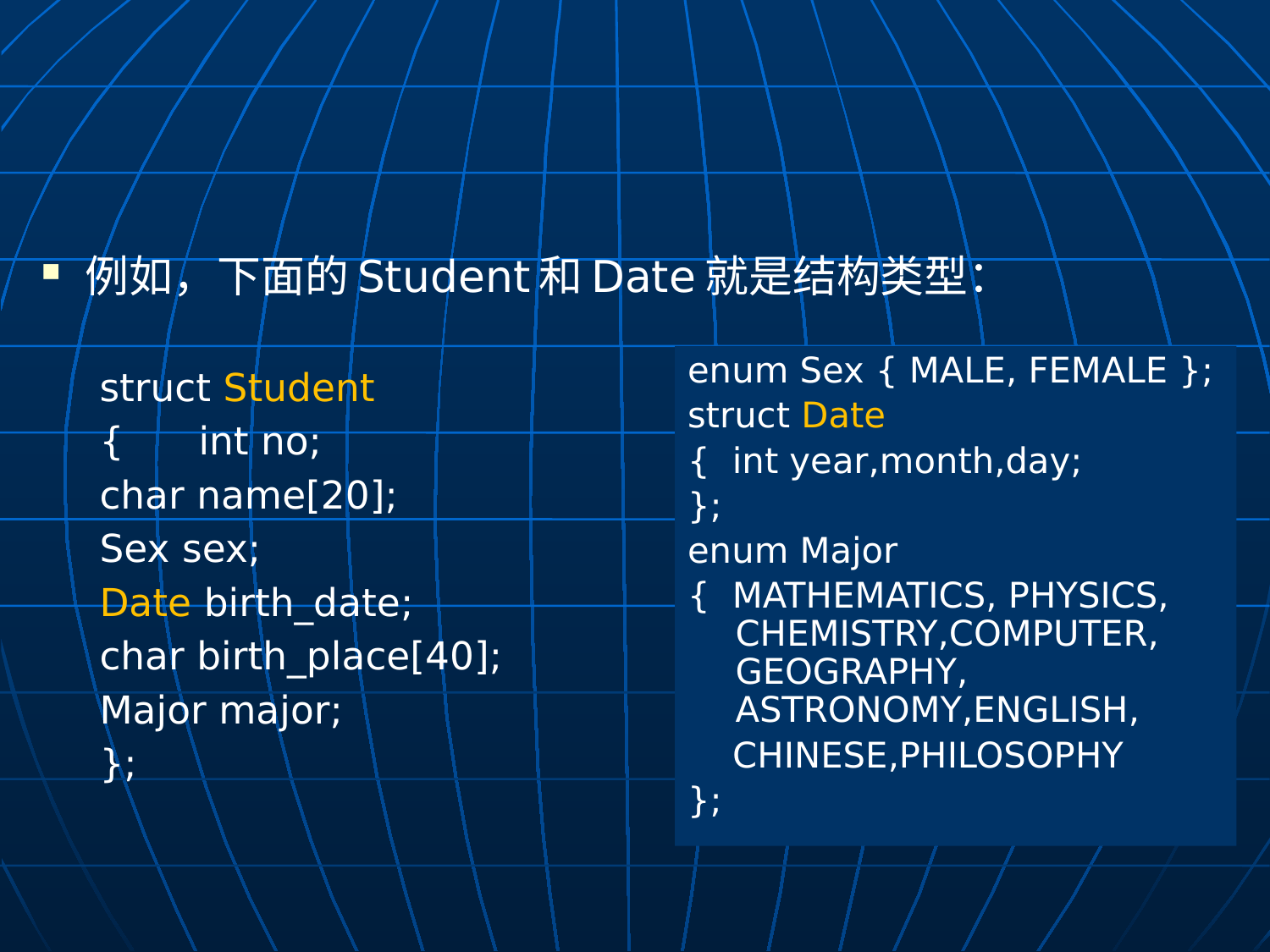

#
例如，下面的Student和Date就是结构类型：

struct Student
{	int no;
	char name[20];
	Sex sex;
	Date birth_date;
	char birth_place[40];
	Major major;
};
enum Sex { MALE, FEMALE };
struct Date
{  int year,month,day;
};
enum Major
{  MATHEMATICS, PHYSICS, CHEMISTRY,COMPUTER, GEOGRAPHY,  ASTRONOMY,ENGLISH,
    CHINESE,PHILOSOPHY
};